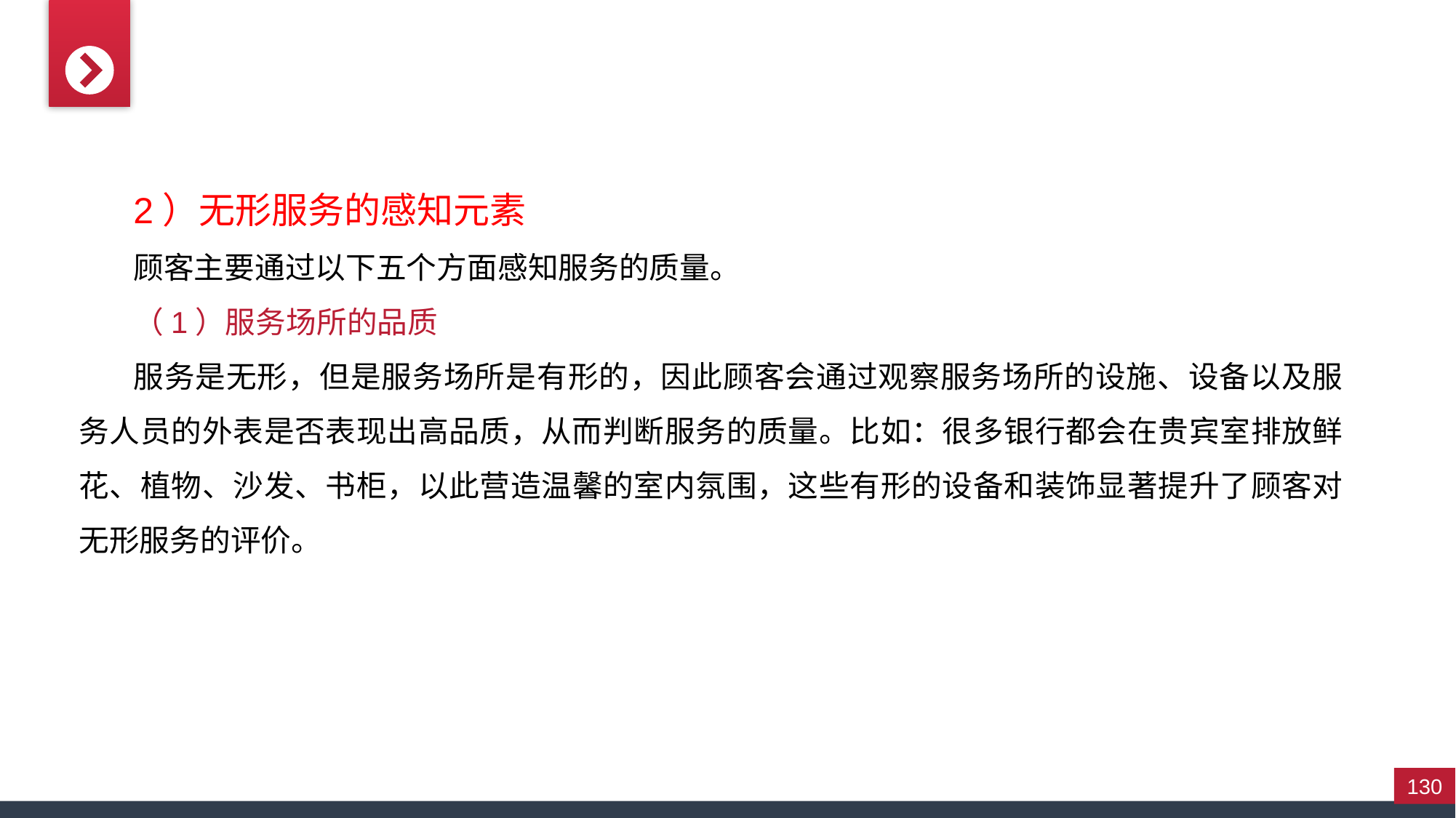

2）无形服务的感知元素
顾客主要通过以下五个方面感知服务的质量。
（1）服务场所的品质
服务是无形，但是服务场所是有形的，因此顾客会通过观察服务场所的设施、设备以及服务人员的外表是否表现出高品质，从而判断服务的质量。比如：很多银行都会在贵宾室排放鲜花、植物、沙发、书柜，以此营造温馨的室内氛围，这些有形的设备和装饰显著提升了顾客对无形服务的评价。